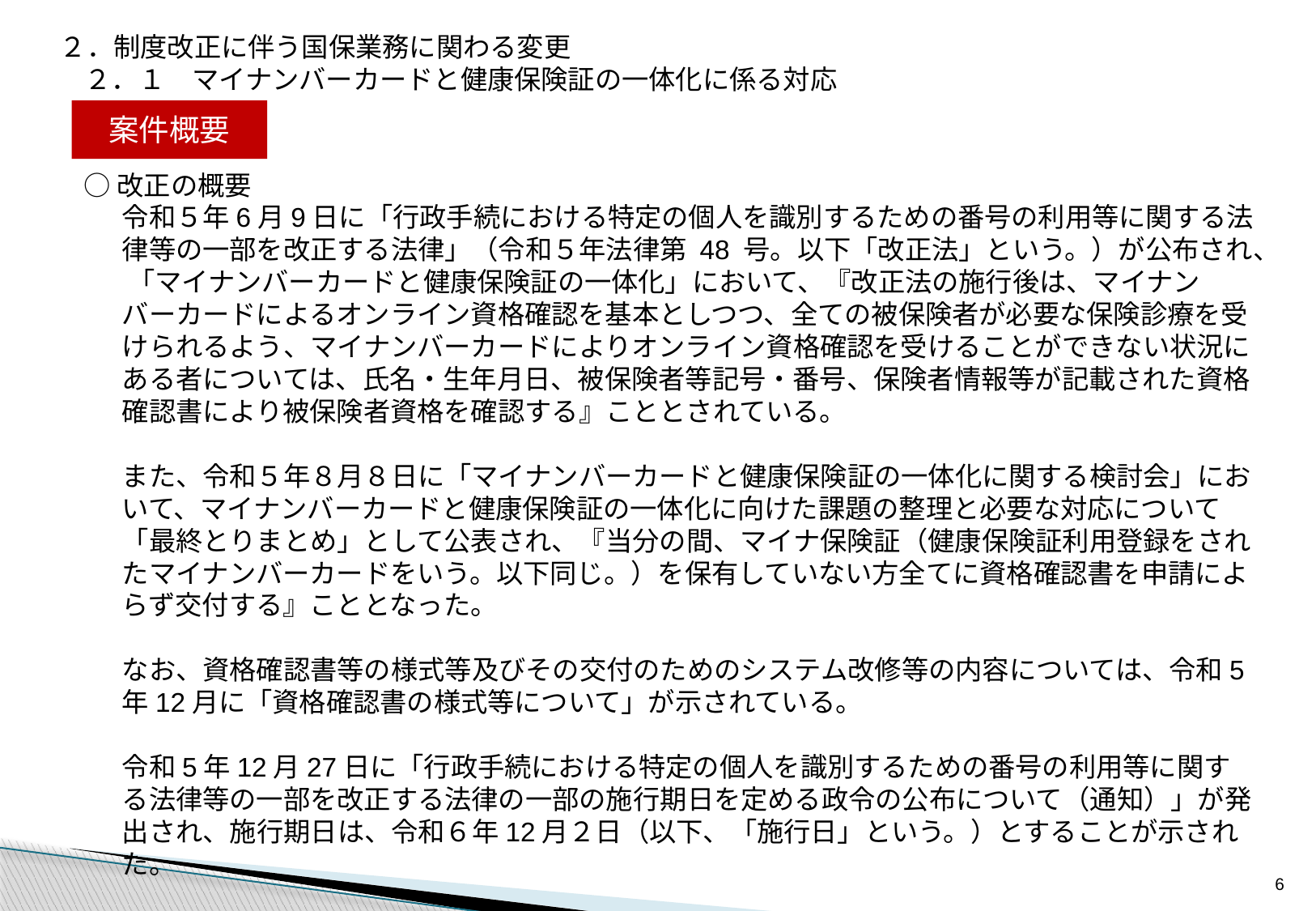

２．制度改正に伴う国保業務に関わる変更
２．１　マイナンバーカードと健康保険証の一体化に係る対応
案件概要
○改正の概要
令和５年6月9日に「行政手続における特定の個人を識別するための番号の利用等に関する法律等の一部を改正する法律」（令和５年法律第 48 号。以下「改正法」という。）が公布され、 「マイナンバーカードと健康保険証の一体化」において、『改正法の施行後は、マイナンバーカードによるオンライン資格確認を基本としつつ、全ての被保険者が必要な保険診療を受けられるよう、マイナンバーカードによりオンライン資格確認を受けることができない状況にある者については、氏名・生年月日、被保険者等記号・番号、保険者情報等が記載された資格確認書により被保険者資格を確認する』こととされている。

また、令和５年８月８日に「マイナンバーカードと健康保険証の一体化に関する検討会」において、マイナンバーカードと健康保険証の一体化に向けた課題の整理と必要な対応について「最終とりまとめ」として公表され、『当分の間、マイナ保険証（健康保険証利用登録をされたマイナンバーカードをいう。以下同じ。）を保有していない方全てに資格確認書を申請によらず交付する』こととなった。

なお、資格確認書等の様式等及びその交付のためのシステム改修等の内容については、令和5年12月に「資格確認書の様式等について」が示されている。

令和5年12月27日に「行政手続における特定の個人を識別するための番号の利用等に関する法律等の一部を改正する法律の一部の施行期日を定める政令の公布について（通知）」が発出され、施行期日は、令和６年12月２日（以下、「施行日」という。）とすることが示された。

○施行日　令和6年12月2日
6